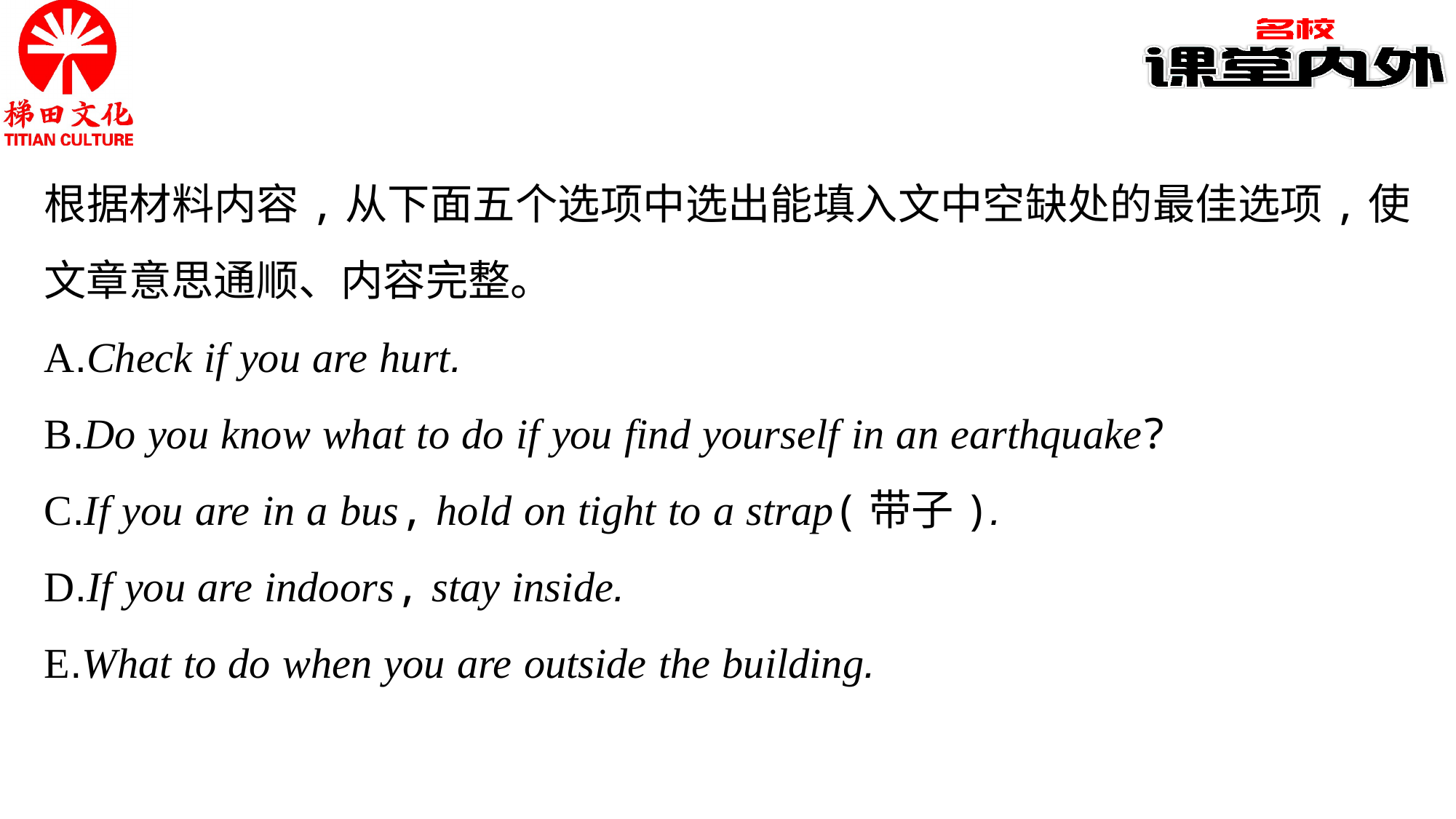

根据材料内容,从下面五个选项中选出能填入文中空缺处的最佳选项,使文章意思通顺、内容完整。
A.Check if you are hurt.
B.Do you know what to do if you find yourself in an earthquake?
C.If you are in a bus, hold on tight to a strap(带子).
D.If you are indoors, stay inside.
E.What to do when you are outside the building.